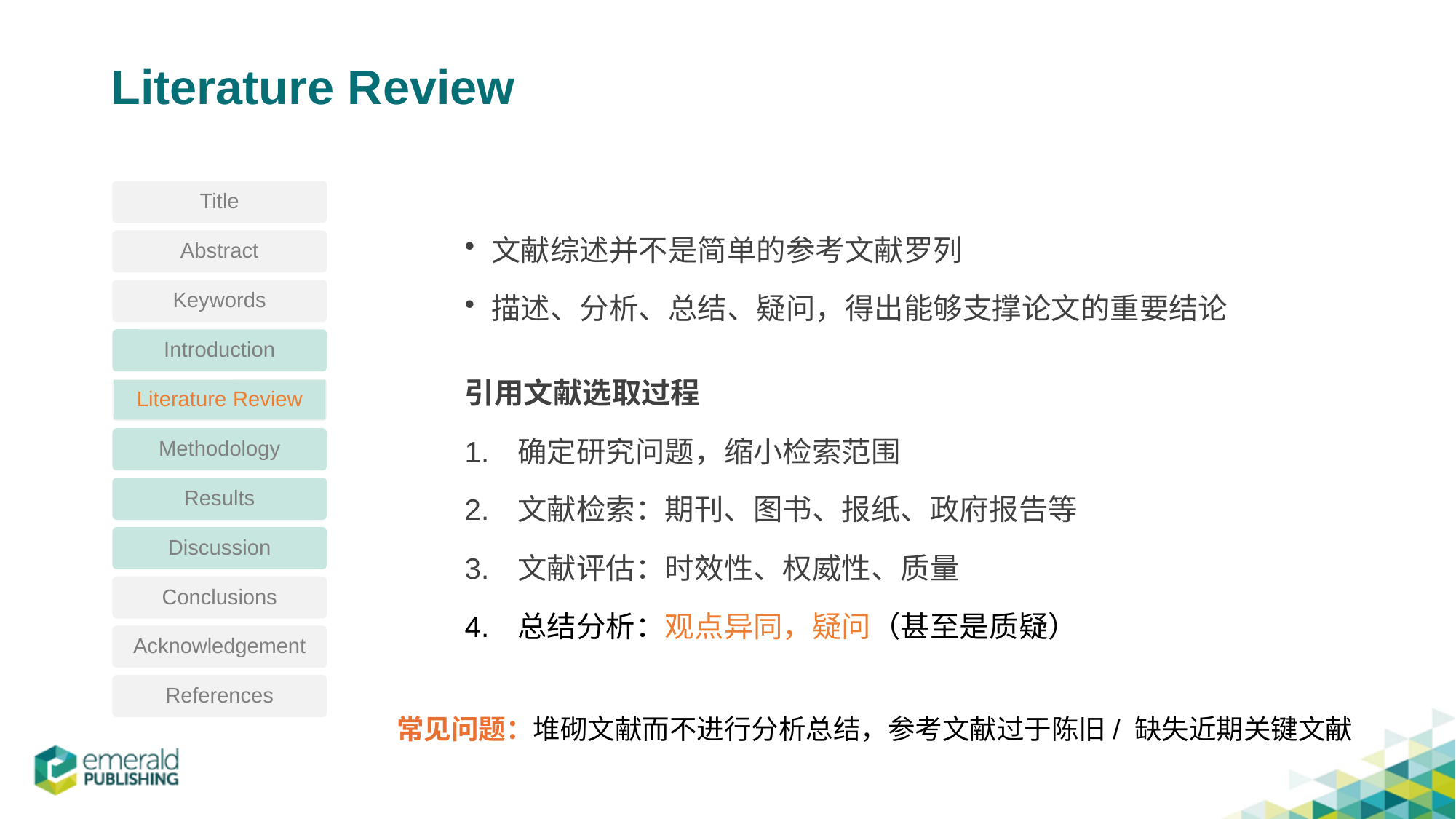

# Literature Review

Title

Abstract
文献综述并不是简单的参考文献罗列
描述、分析、总结、疑问，得出能够支撑论文的重要结论
引用文献选取过程
确定研究问题，缩小检索范围
文献检索：期刊、图书、报纸、政府报告等
文献评估：时效性、权威性、质量
总结分析：观点异同，疑问（甚至是质疑）

Keywords

Introduction

Literature Review

Methodology

Results

Discussion

Conclusions

Acknowledgement

References
常见问题：堆砌文献而不进行分析总结，参考文献过于陈旧/ 缺失近期关键文献